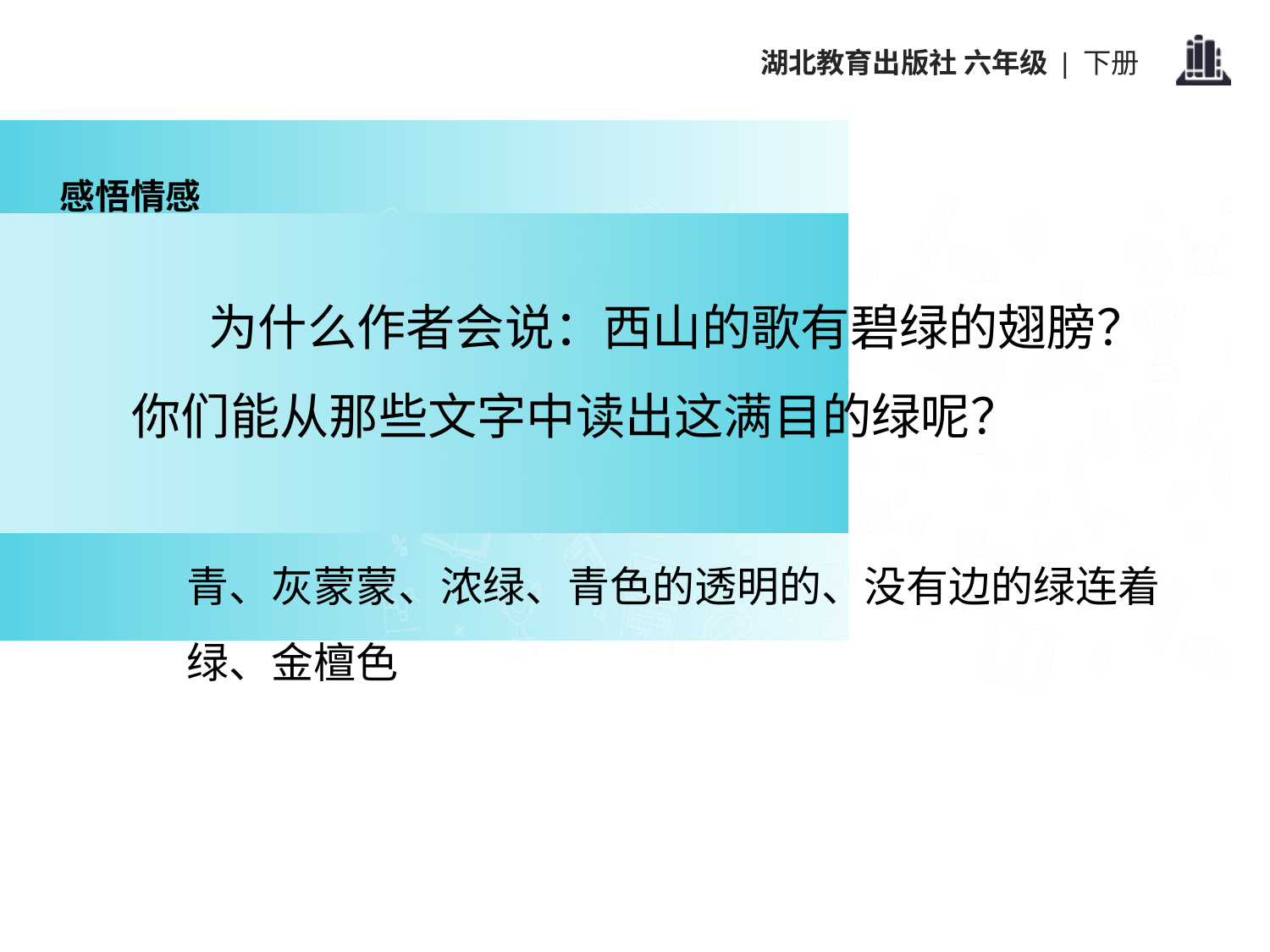

感悟情感
       为什么作者会说：西山的歌有碧绿的翅膀？你们能从那些文字中读出这满目的绿呢？
青、灰蒙蒙、浓绿、青色的透明的、没有边的绿连着绿、金檀色